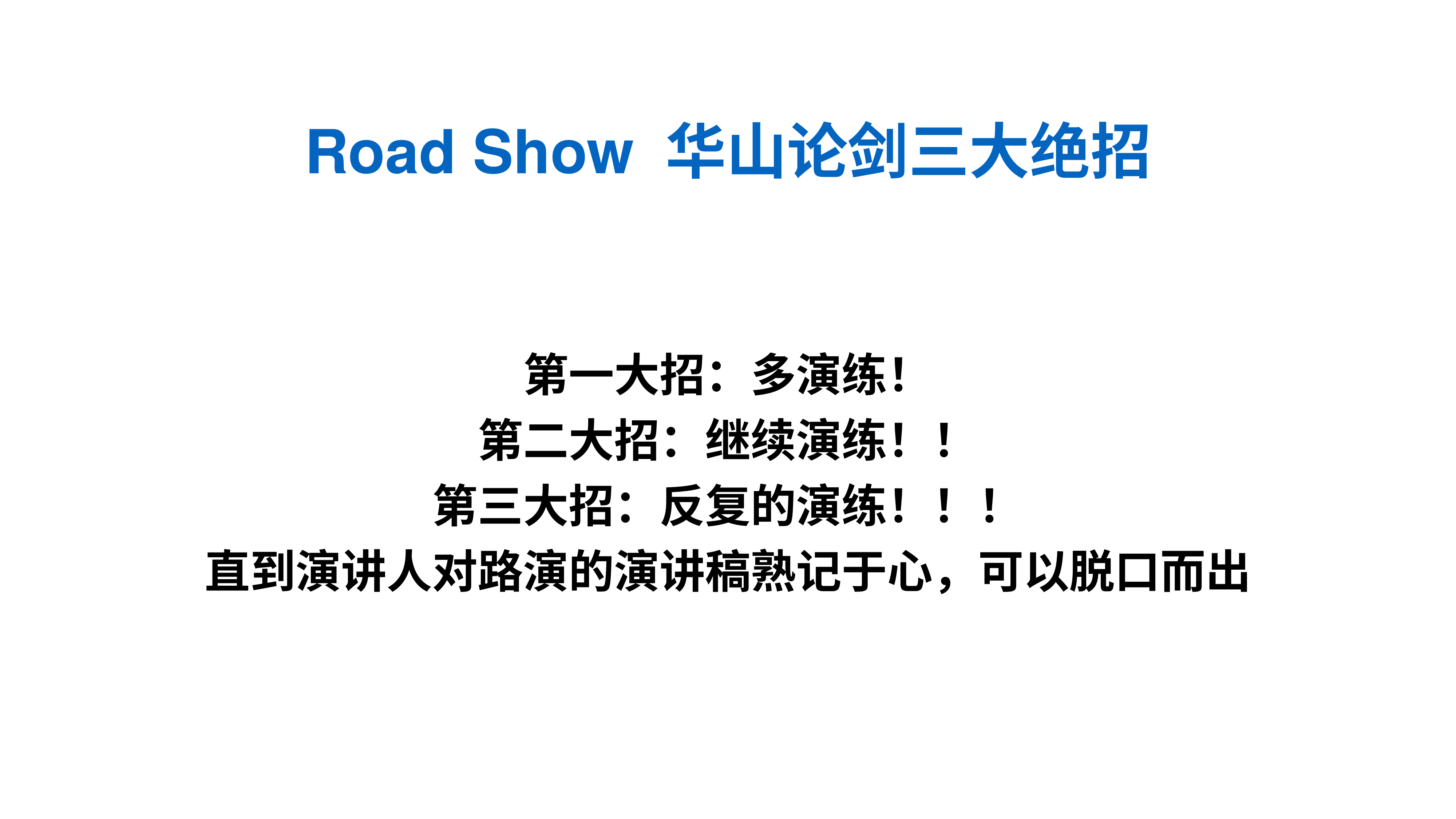

Road Show 华山论剑三大绝招
第一大招：多演练！
第二大招：继续演练！！
第三大招：反复的演练！！！
直到演讲人对路演的演讲稿熟记于心，可以脱口而出